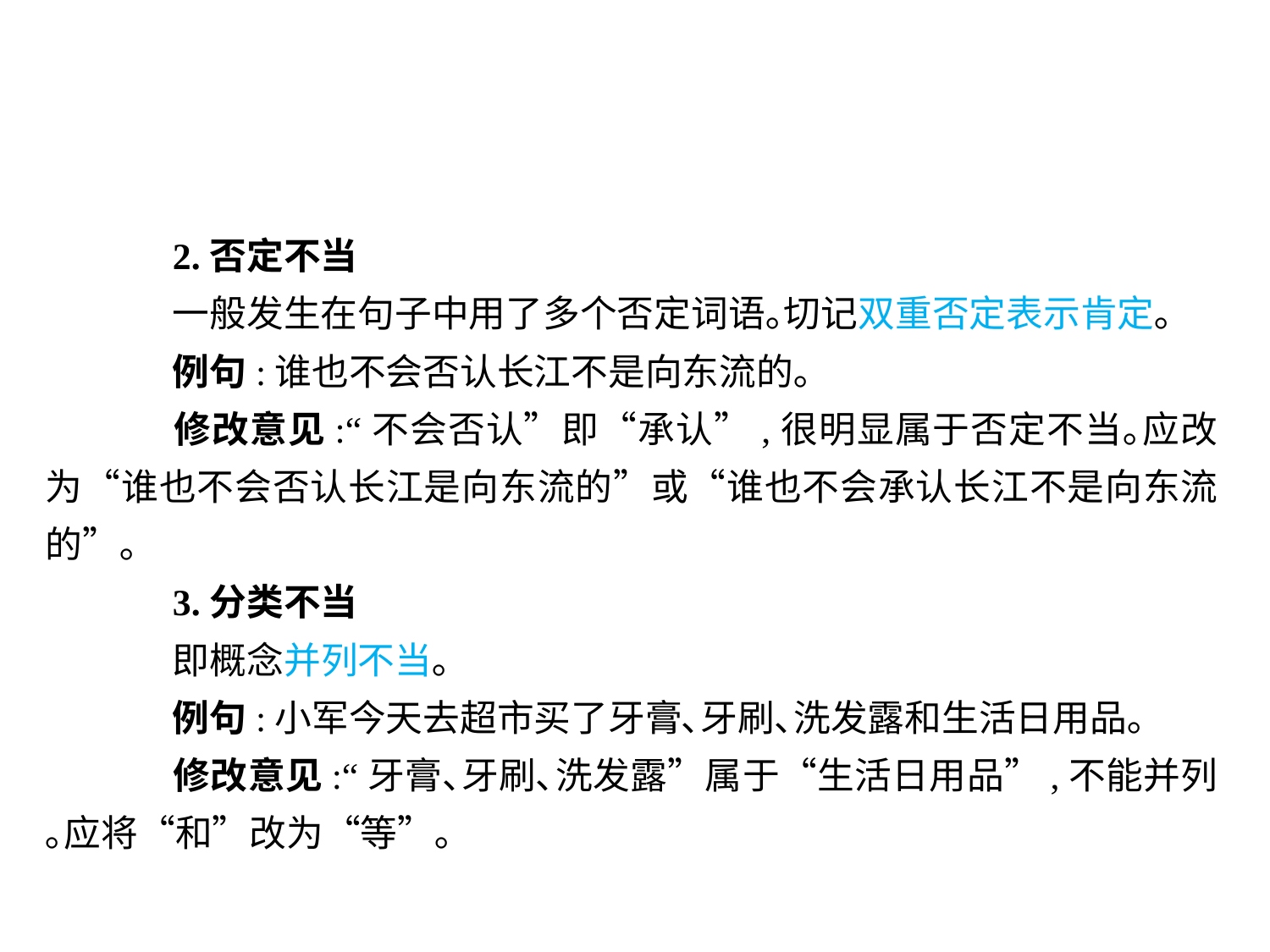

2.否定不当
	一般发生在句子中用了多个否定词语｡切记双重否定表示肯定｡
	例句:谁也不会否认长江不是向东流的｡
	修改意见:“不会否认”即“承认”,很明显属于否定不当｡应改为“谁也不会否认长江是向东流的”或“谁也不会承认长江不是向东流的”｡
	3.分类不当
	即概念并列不当｡
	例句:小军今天去超市买了牙膏､牙刷､洗发露和生活日用品｡
	修改意见:“牙膏､牙刷､洗发露”属于“生活日用品”,不能并列｡应将“和”改为“等”｡